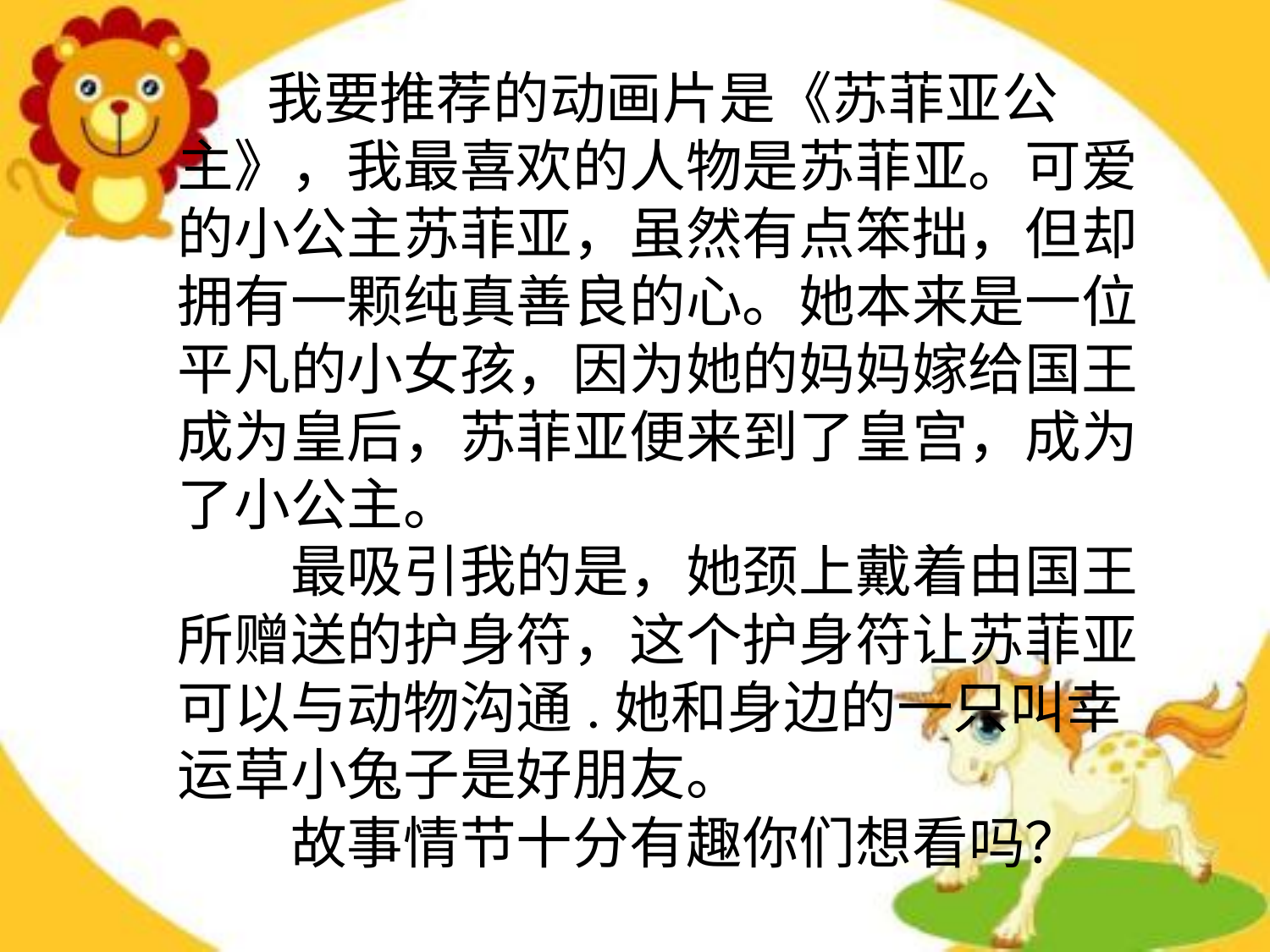

我要推荐的动画片是《苏菲亚公主》，我最喜欢的人物是苏菲亚。可爱的小公主苏菲亚，虽然有点笨拙，但却拥有一颗纯真善良的心。她本来是一位平凡的小女孩，因为她的妈妈嫁给国王成为皇后，苏菲亚便来到了皇宫，成为了小公主。
　　最吸引我的是，她颈上戴着由国王所赠送的护身符，这个护身符让苏菲亚可以与动物沟通.她和身边的一只叫幸运草小兔子是好朋友。
　　故事情节十分有趣你们想看吗？